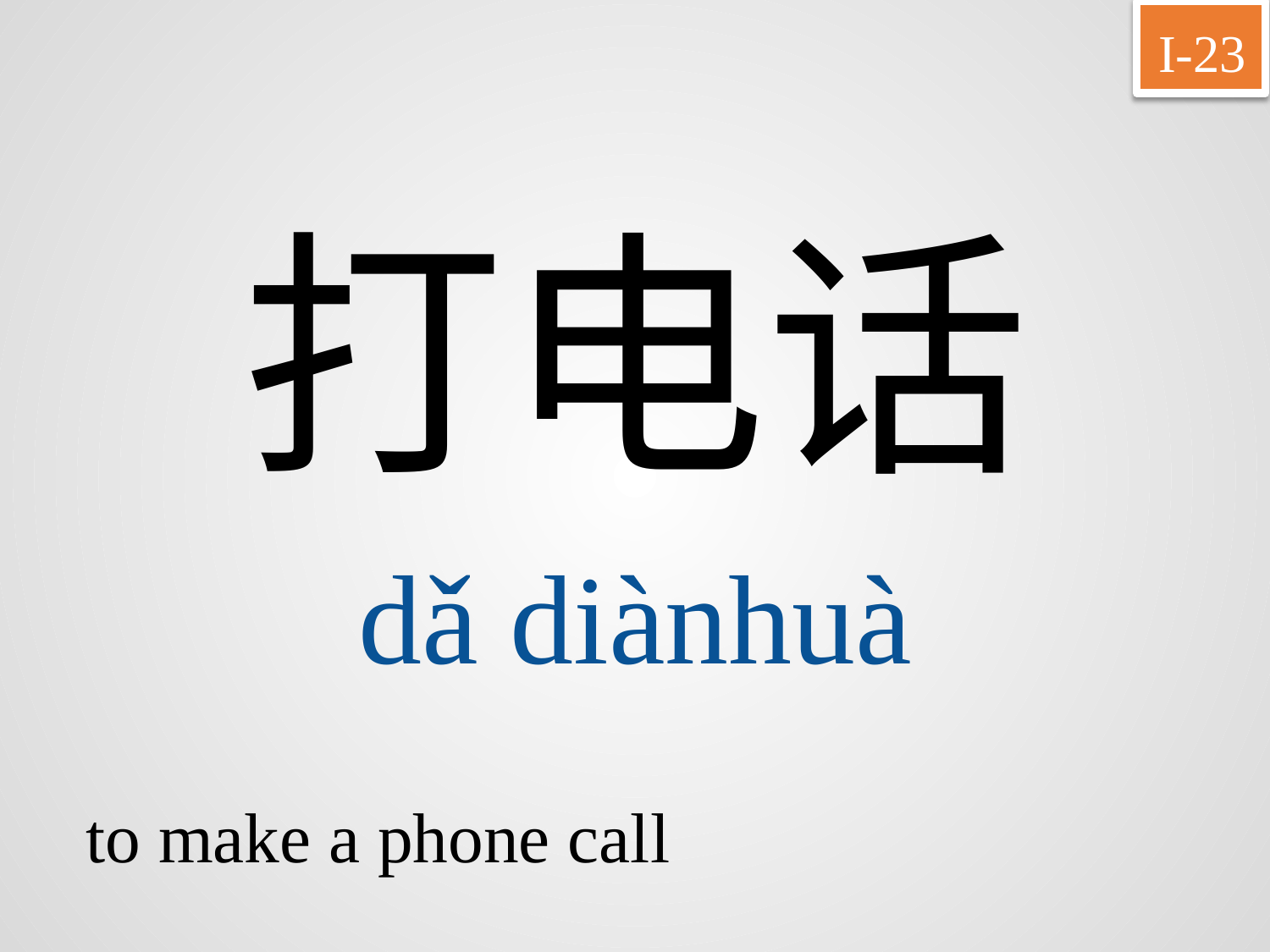

I-23

打电话
dǎ	diànhuà
to make a phone call